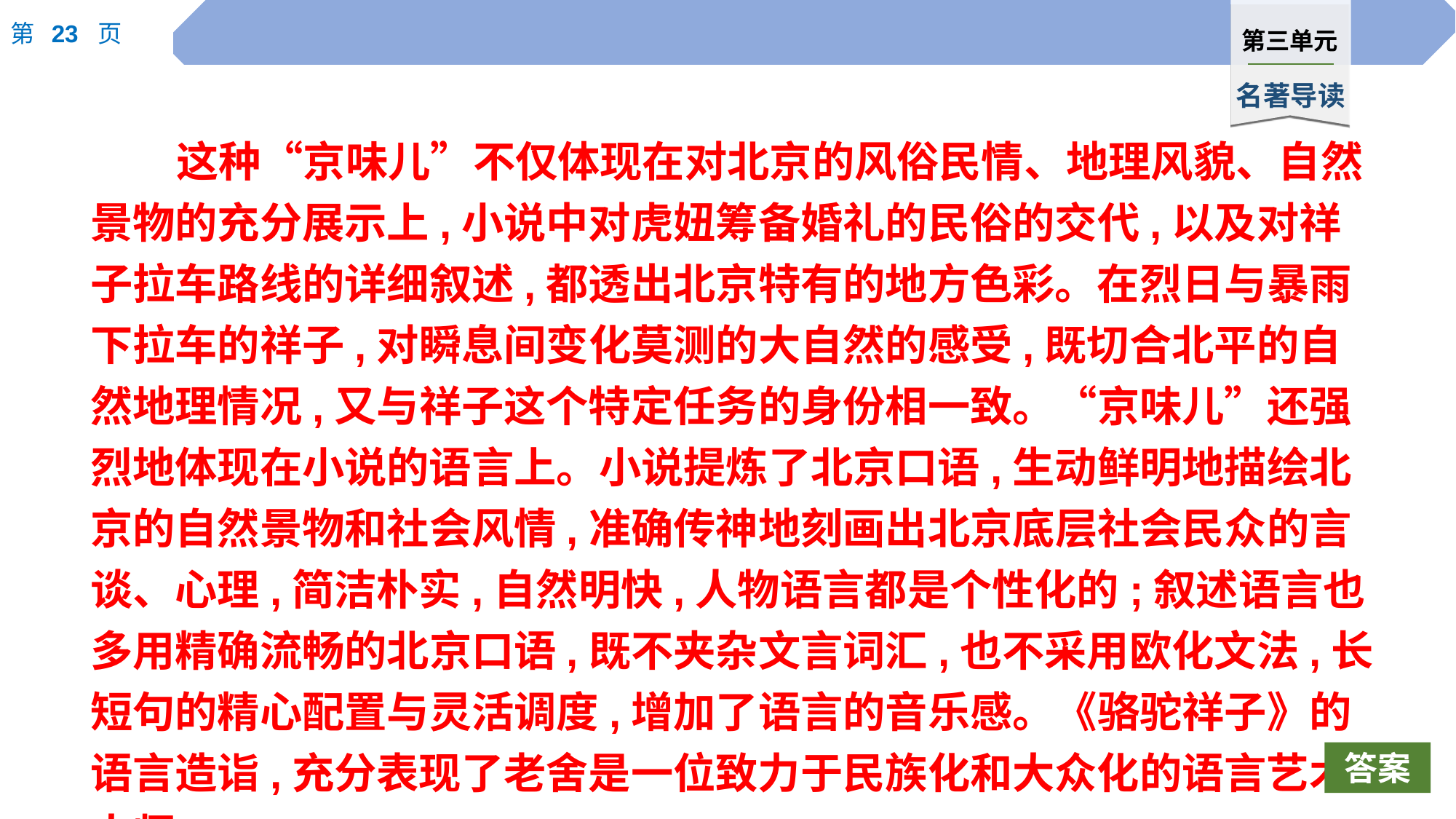

这种“京味儿”不仅体现在对北京的风俗民情、地理风貌、自然景物的充分展示上,小说中对虎妞筹备婚礼的民俗的交代,以及对祥子拉车路线的详细叙述,都透出北京特有的地方色彩。在烈日与暴雨下拉车的祥子,对瞬息间变化莫测的大自然的感受,既切合北平的自然地理情况,又与祥子这个特定任务的身份相一致。“京味儿”还强烈地体现在小说的语言上。小说提炼了北京口语,生动鲜明地描绘北京的自然景物和社会风情,准确传神地刻画出北京底层社会民众的言谈、心理,简洁朴实,自然明快,人物语言都是个性化的;叙述语言也多用精确流畅的北京口语,既不夹杂文言词汇,也不采用欧化文法,长短句的精心配置与灵活调度,增加了语言的音乐感。《骆驼祥子》的语言造诣,充分表现了老舍是一位致力于民族化和大众化的语言艺术大师。
答案